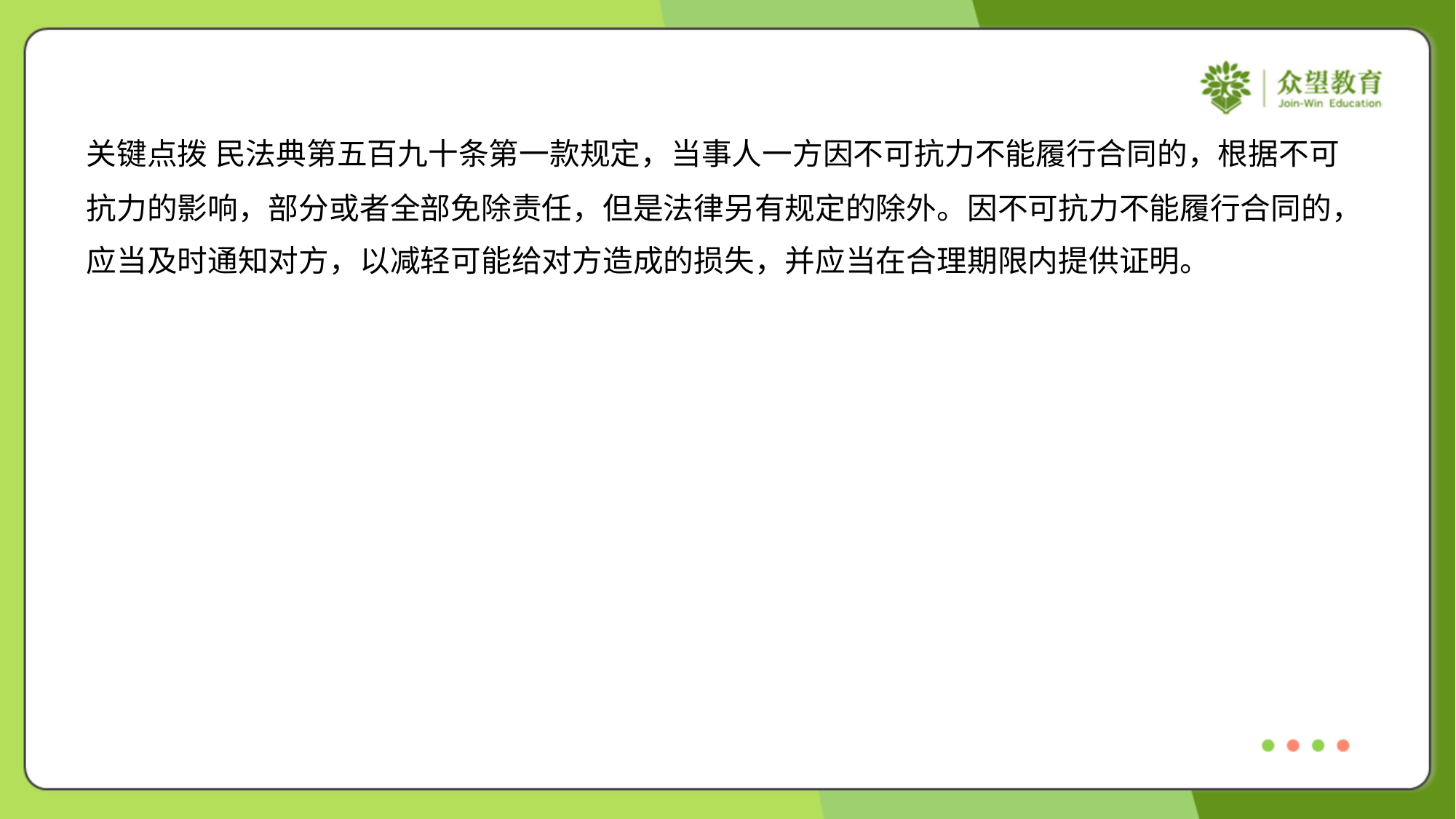

关键点拨 民法典第五百九十条第一款规定，当事人一方因不可抗力不能履行合同的，根据不可
抗力的影响，部分或者全部免除责任，但是法律另有规定的除外。因不可抗力不能履行合同的，
应当及时通知对方，以减轻可能给对方造成的损失，并应当在合理期限内提供证明。